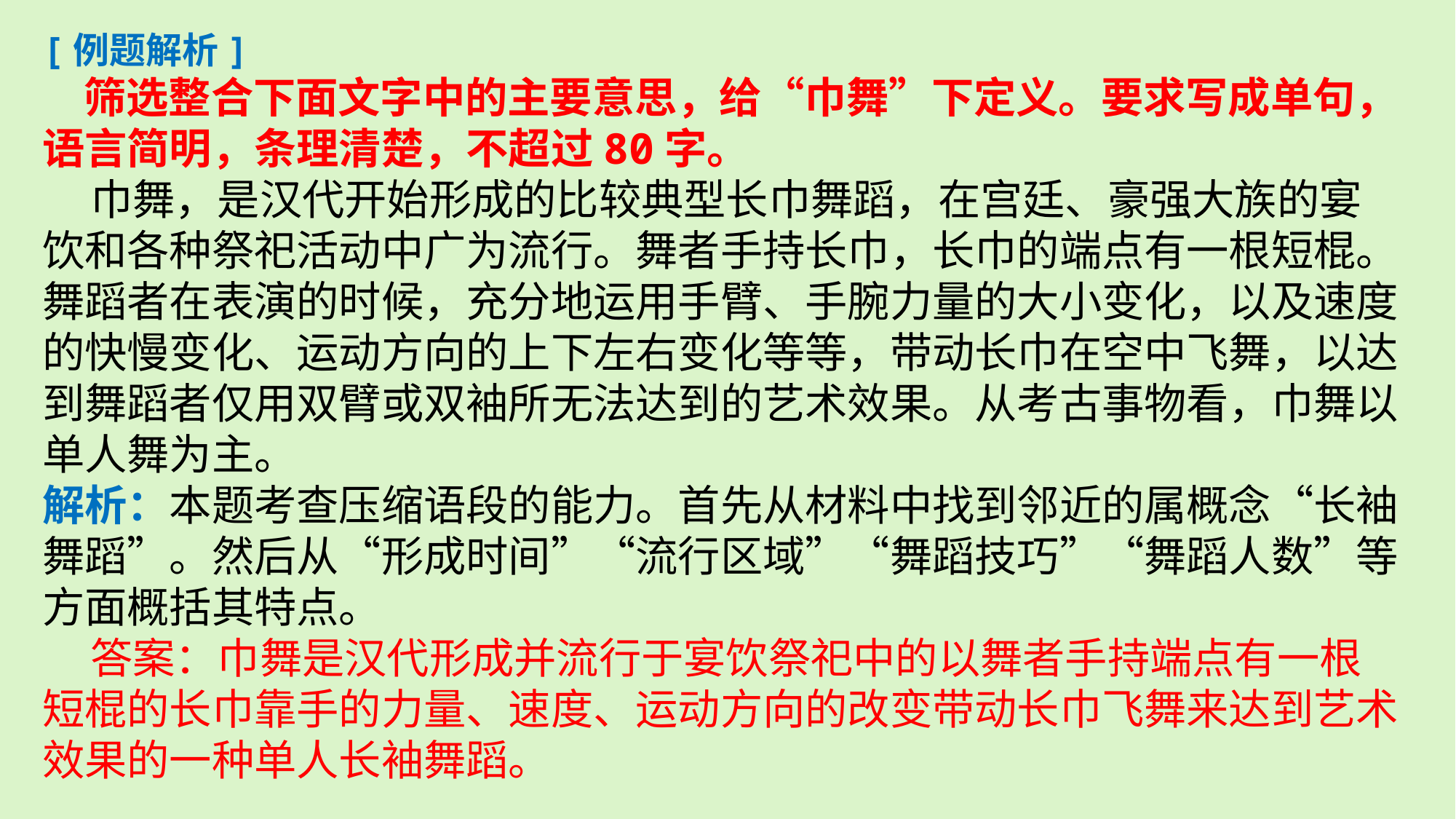

[例题解析]
    筛选整合下面文字中的主要意思，给“巾舞”下定义。要求写成单句，语言简明，条理清楚，不超过80字。
    巾舞，是汉代开始形成的比较典型长巾舞蹈，在宫廷、豪强大族的宴饮和各种祭祀活动中广为流行。舞者手持长巾，长巾的端点有一根短棍。舞蹈者在表演的时候，充分地运用手臂、手腕力量的大小变化，以及速度的快慢变化、运动方向的上下左右变化等等，带动长巾在空中飞舞，以达到舞蹈者仅用双臂或双袖所无法达到的艺术效果。从考古事物看，巾舞以单人舞为主。
解析：本题考查压缩语段的能力。首先从材料中找到邻近的属概念“长袖舞蹈”。然后从“形成时间”“流行区域”“舞蹈技巧”“舞蹈人数”等方面概括其特点。
    答案：巾舞是汉代形成并流行于宴饮祭祀中的以舞者手持端点有一根短棍的长巾靠手的力量、速度、运动方向的改变带动长巾飞舞来达到艺术效果的一种单人长袖舞蹈。